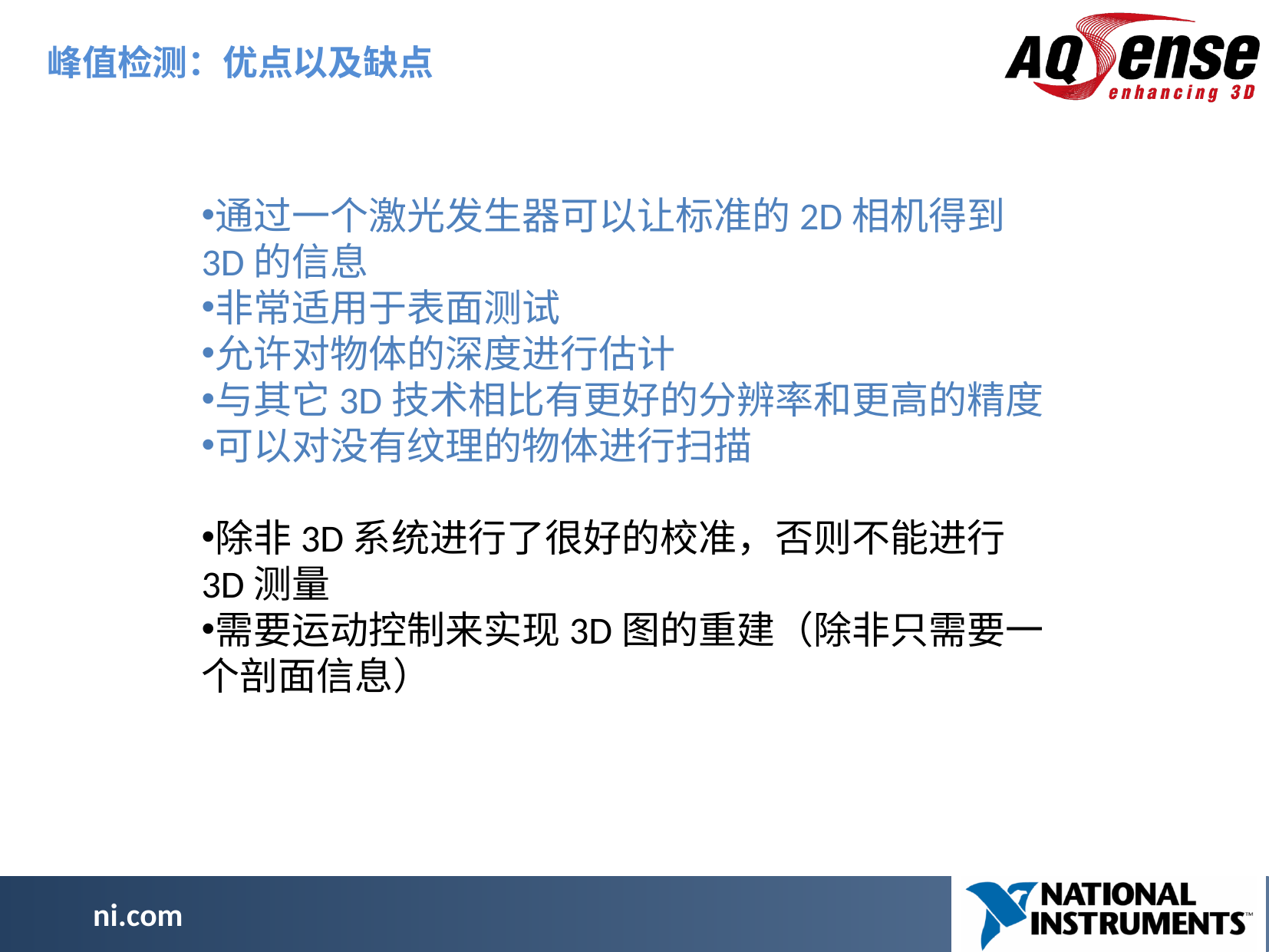

峰值检测：优点以及缺点

通过一个激光发生器可以让标准的2D相机得到3D的信息
非常适用于表面测试
允许对物体的深度进行估计
与其它3D技术相比有更好的分辨率和更高的精度
可以对没有纹理的物体进行扫描

除非3D系统进行了很好的校准，否则不能进行3D测量
需要运动控制来实现3D图的重建（除非只需要一个剖面信息）